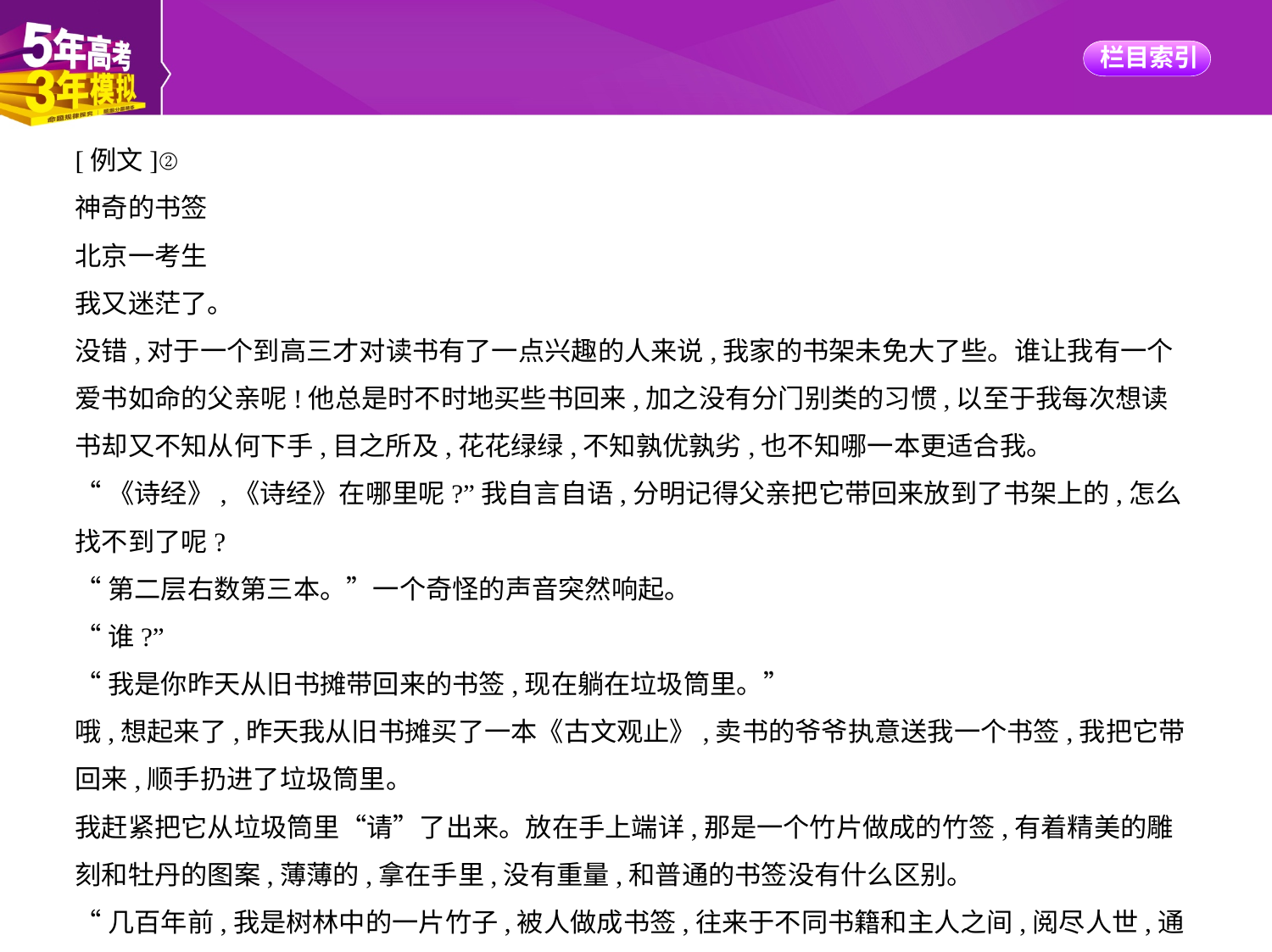

[例文]②
神奇的书签
北京一考生
我又迷茫了。
没错,对于一个到高三才对读书有了一点兴趣的人来说,我家的书架未免大了些。谁让我有一个
爱书如命的父亲呢!他总是时不时地买些书回来,加之没有分门别类的习惯,以至于我每次想读
书却又不知从何下手,目之所及,花花绿绿,不知孰优孰劣,也不知哪一本更适合我。
“《诗经》,《诗经》在哪里呢?”我自言自语,分明记得父亲把它带回来放到了书架上的,怎么
找不到了呢?
“第二层右数第三本。”一个奇怪的声音突然响起。
“谁?”
“我是你昨天从旧书摊带回来的书签,现在躺在垃圾筒里。”
哦,想起来了,昨天我从旧书摊买了一本《古文观止》,卖书的爷爷执意送我一个书签,我把它带
回来,顺手扔进了垃圾筒里。
我赶紧把它从垃圾筒里“请”了出来。放在手上端详,那是一个竹片做成的竹签,有着精美的雕
刻和牡丹的图案,薄薄的,拿在手里,没有重量,和普通的书签没有什么区别。
“几百年前,我是树林中的一片竹子,被人做成书签,往来于不同书籍和主人之间,阅尽人世,通些